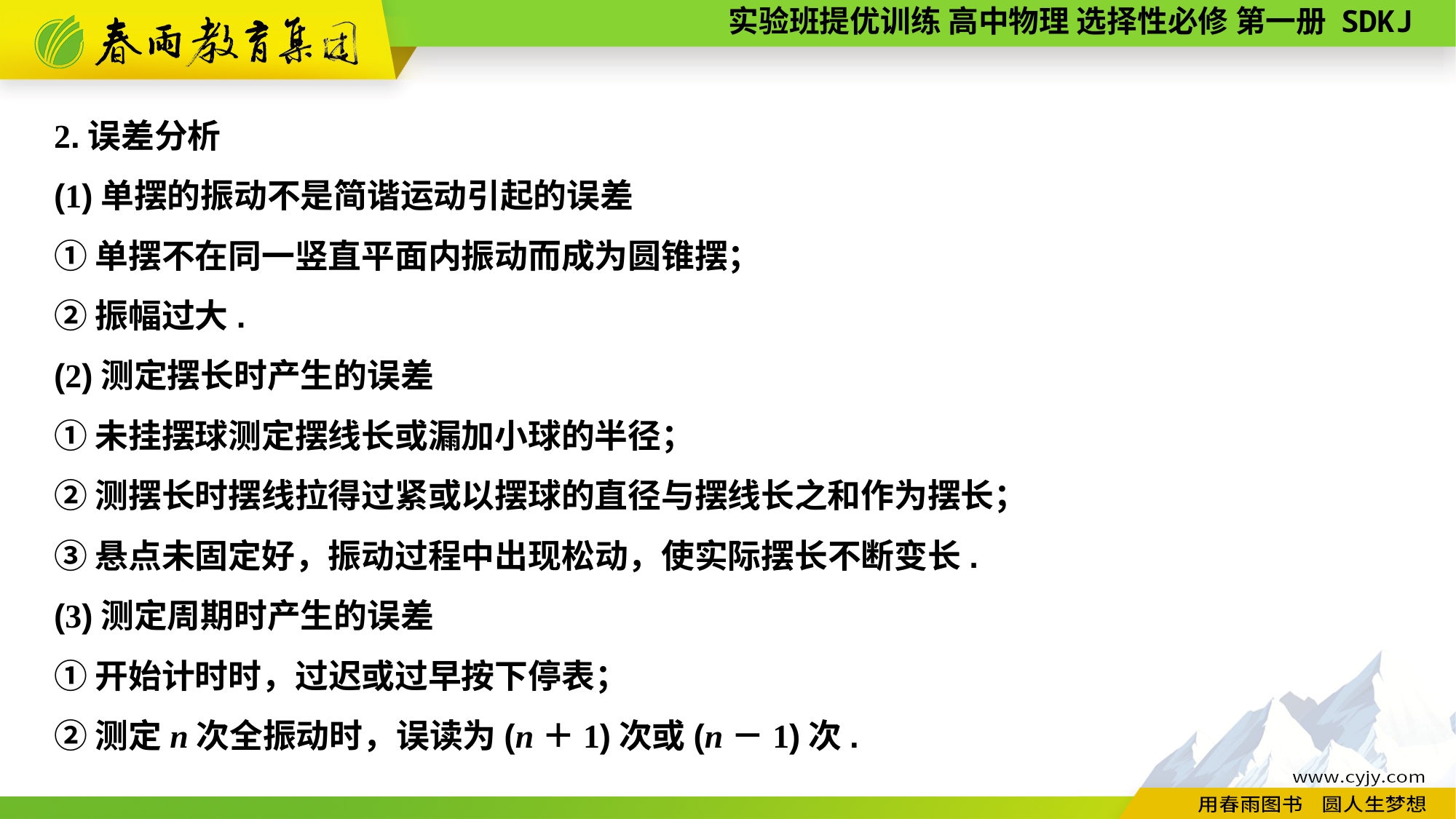

2.误差分析
(1)单摆的振动不是简谐运动引起的误差
①单摆不在同一竖直平面内振动而成为圆锥摆；
②振幅过大.
(2)测定摆长时产生的误差
①未挂摆球测定摆线长或漏加小球的半径；
②测摆长时摆线拉得过紧或以摆球的直径与摆线长之和作为摆长；
③悬点未固定好，振动过程中出现松动，使实际摆长不断变长.
(3)测定周期时产生的误差
①开始计时时，过迟或过早按下停表；
②测定n次全振动时，误读为(n＋1)次或(n－1)次.